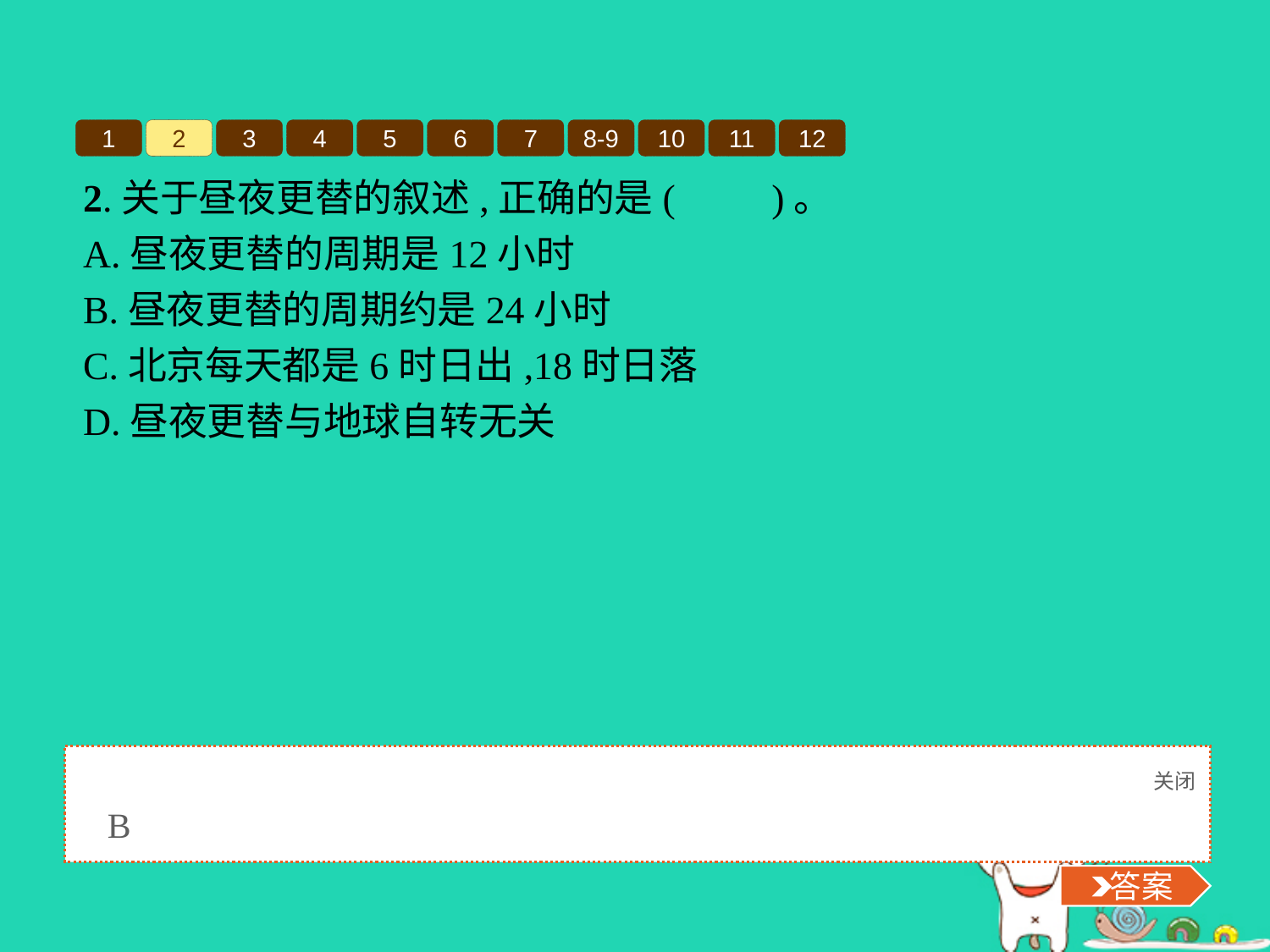

1
2
3
4
5
6
7
8-9
10
11
12
2.关于昼夜更替的叙述,正确的是(　　)。
A.昼夜更替的周期是12小时
B.昼夜更替的周期约是24小时
C.北京每天都是6时日出,18时日落
D.昼夜更替与地球自转无关

关闭
  答案

B
  答案